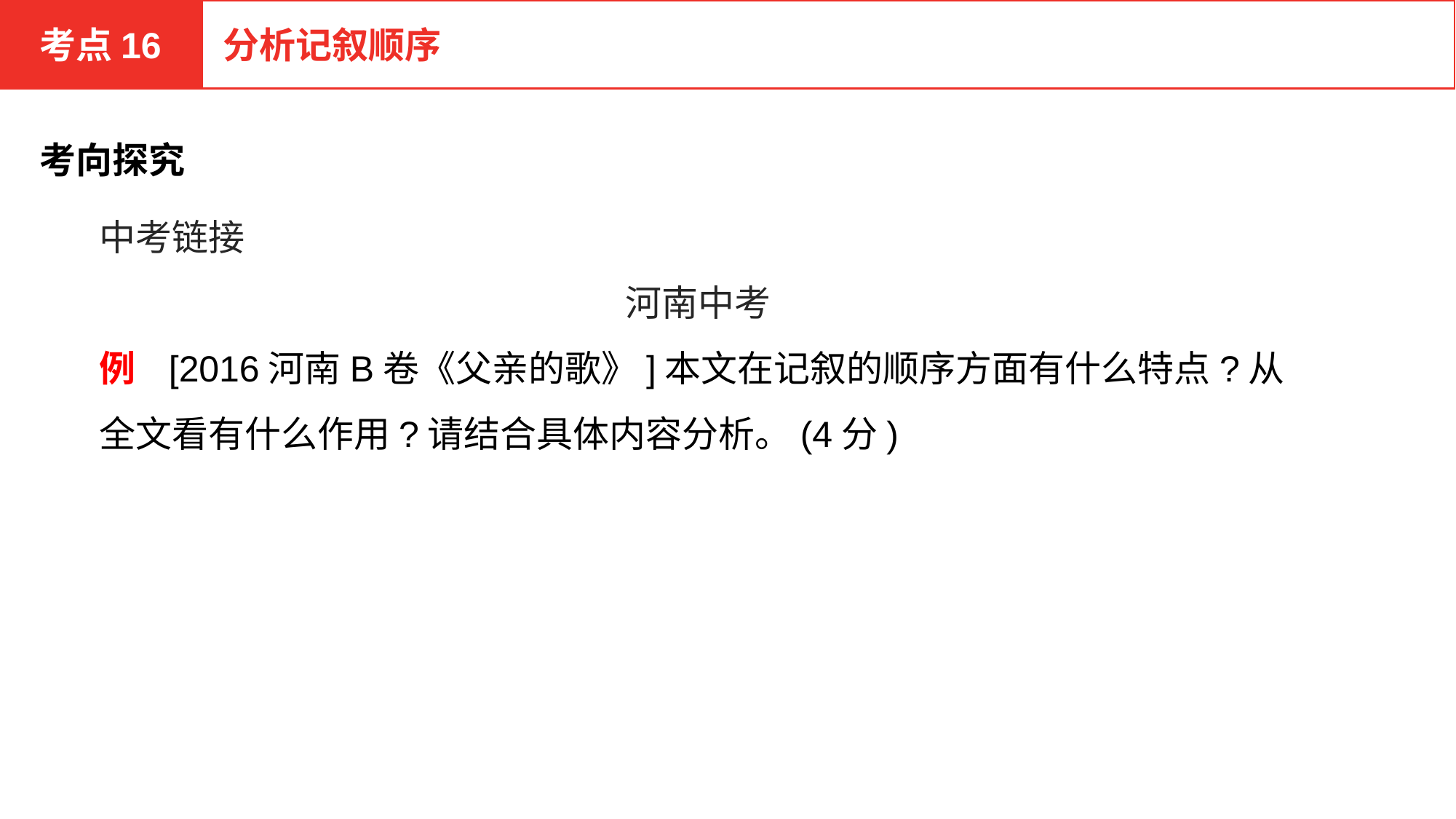

考点16
分析记叙顺序
考向探究
中考链接
河南中考
例   [2016河南B卷《父亲的歌》]本文在记叙的顺序方面有什么特点?从全文看有什么作用?请结合具体内容分析。(4分)